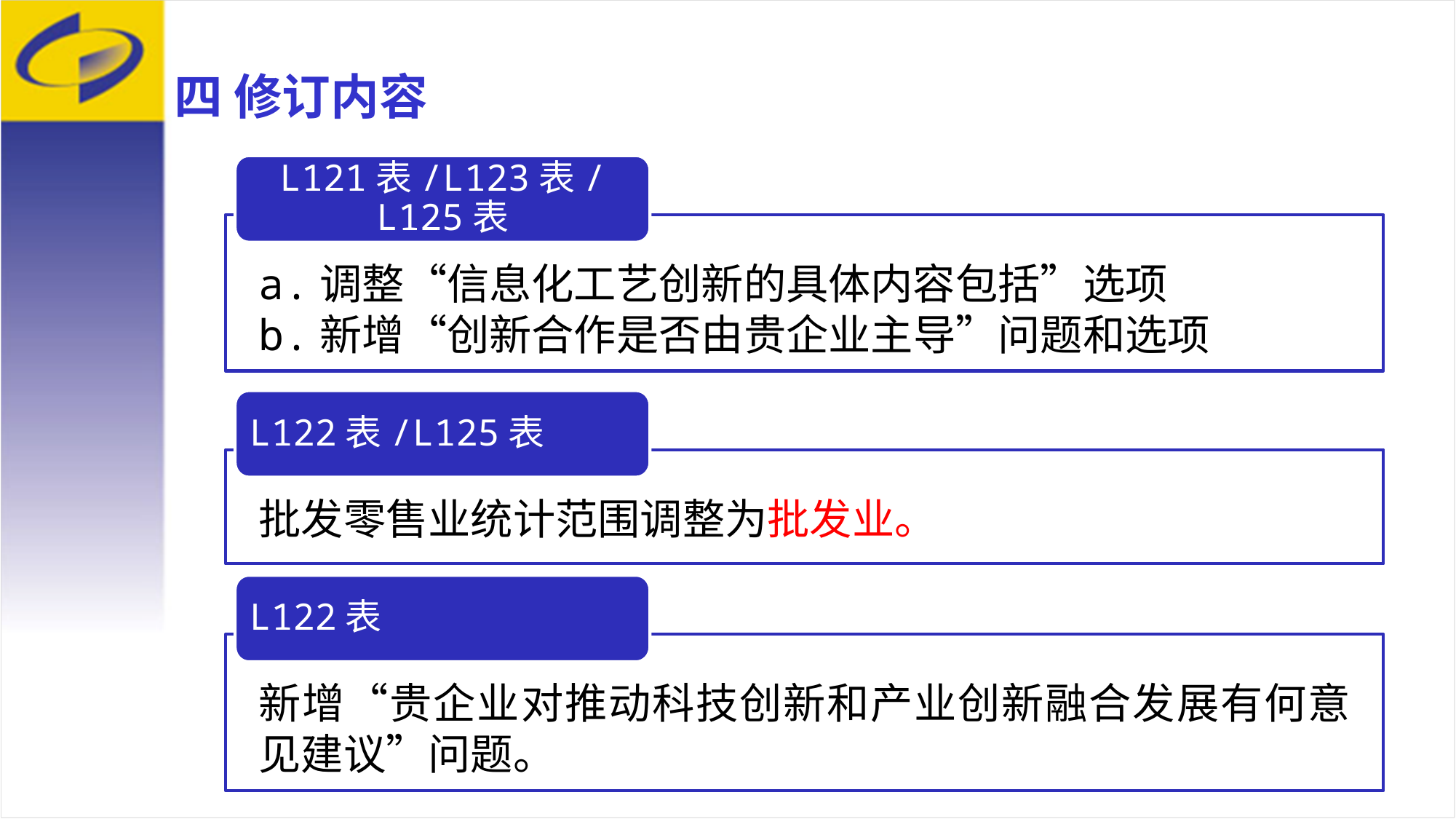

四 修订内容
L121表/L123表/L125表
a.调整“信息化工艺创新的具体内容包括”选项
b.新增“创新合作是否由贵企业主导”问题和选项

L122表/L125表
批发零售业统计范围调整为批发业。

L122表
新增“贵企业对推动科技创新和产业创新融合发展有何意见建议”问题。

11